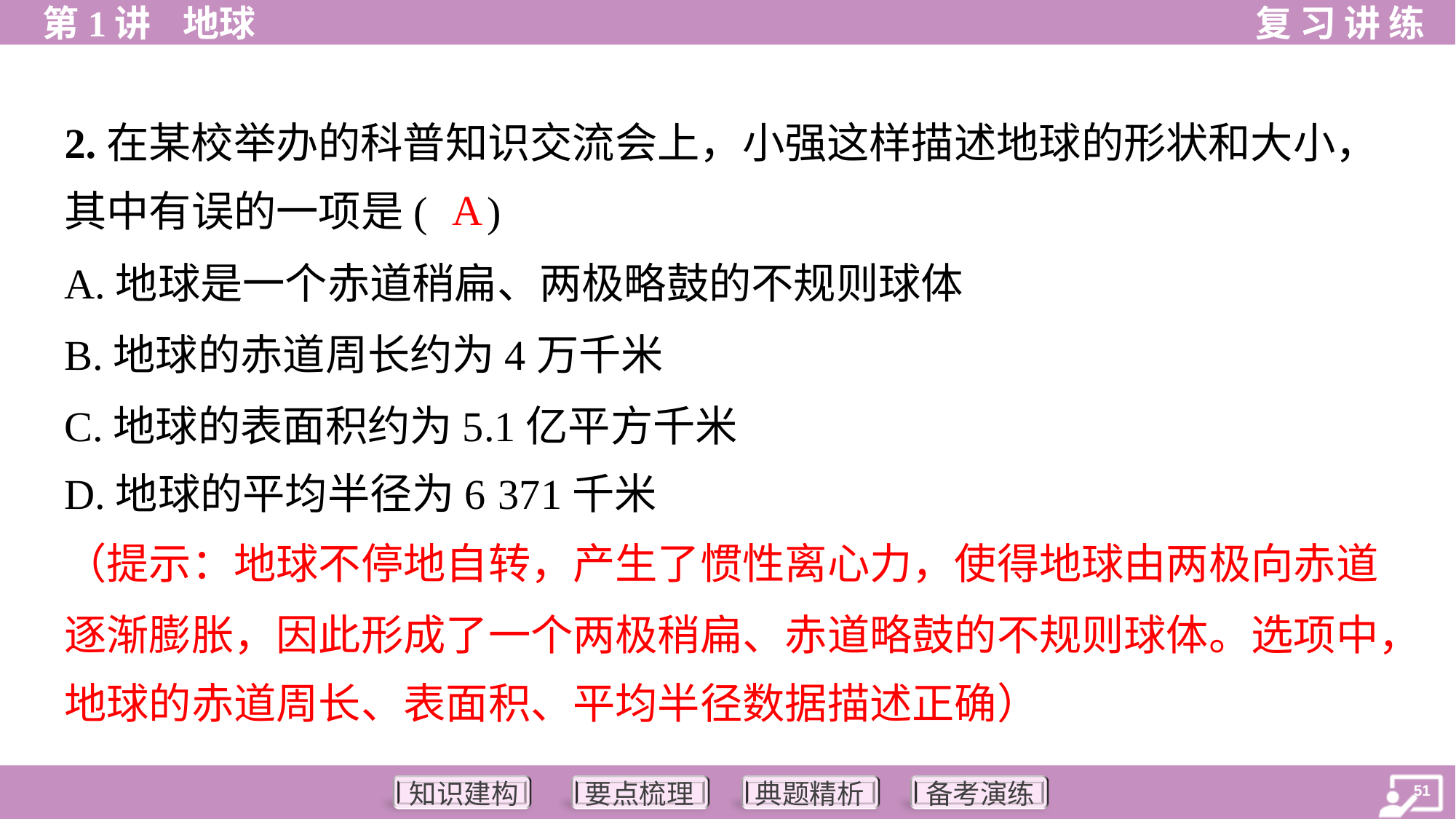

2.在某校举办的科普知识交流会上，小强这样描述地球的形状和大小，
其中有误的一项是(     )
A
A.地球是一个赤道稍扁、两极略鼓的不规则球体
B.地球的赤道周长约为4万千米
C.地球的表面积约为5.1亿平方千米
D.地球的平均半径为6 371千米
（提示：地球不停地自转，产生了惯性离心力，使得地球由两极向赤道
逐渐膨胀，因此形成了一个两极稍扁、赤道略鼓的不规则球体。选项中，
地球的赤道周长、表面积、平均半径数据描述正确）